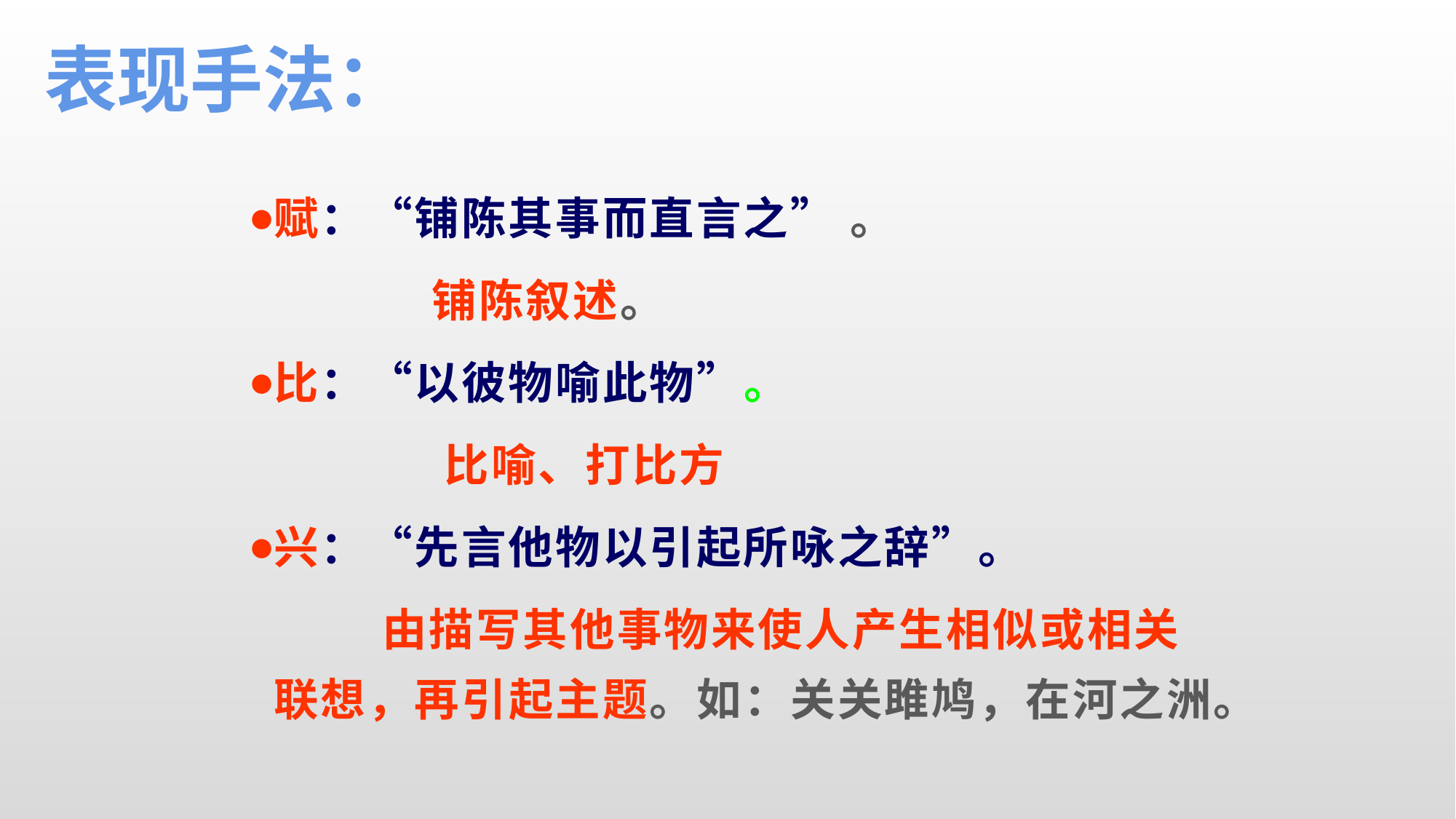

表现手法：
赋：“铺陈其事而直言之” 。
              铺陈叙述。
比：“以彼物喻此物”。
               比喻、打比方
兴：“先言他物以引起所咏之辞”。
          由描写其他事物来使人产生相似或相关联想，再引起主题。如：关关雎鸠，在河之洲。